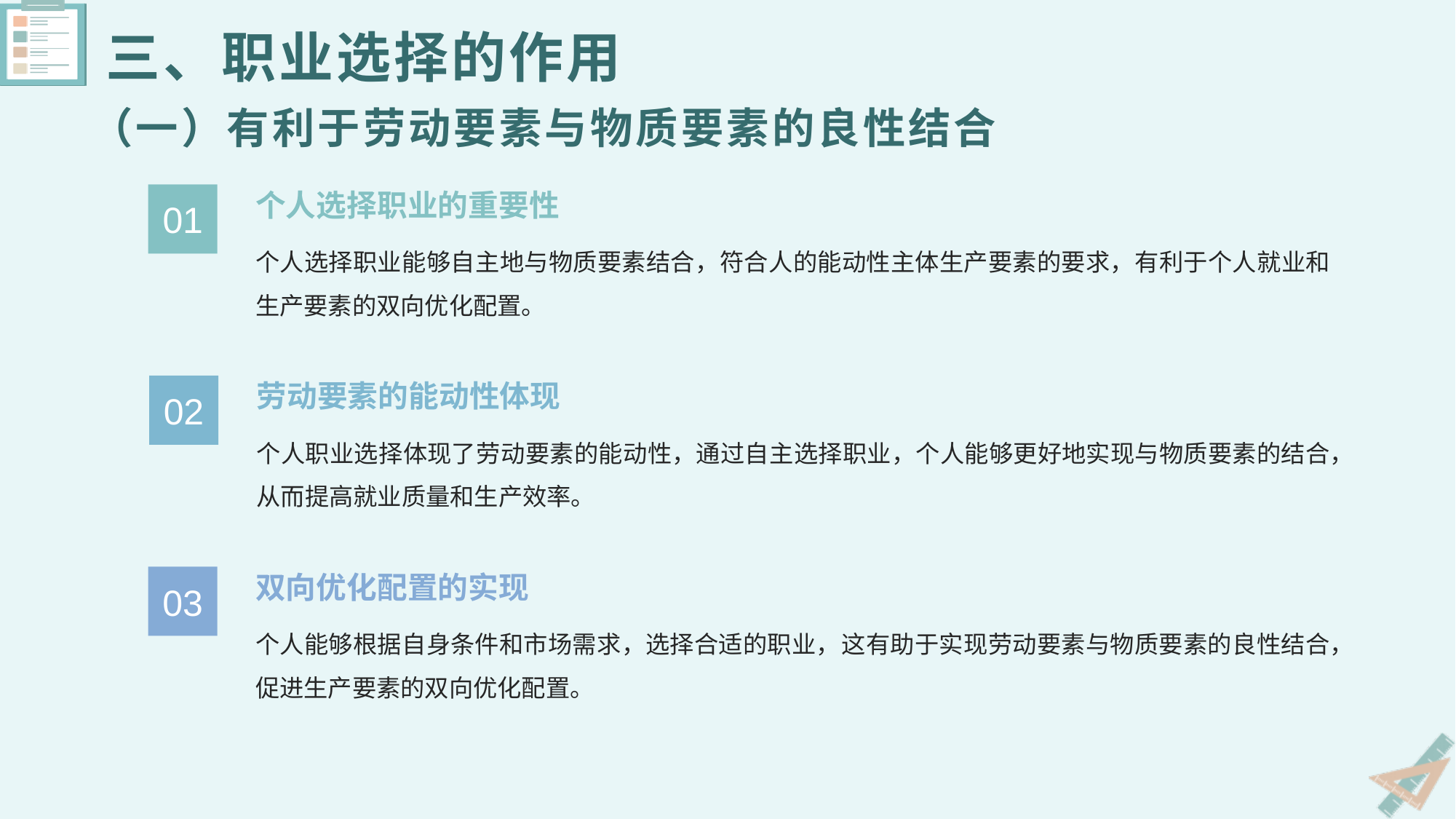

三、职业选择的作用
（一）有利于劳动要素与物质要素的良性结合
个人选择职业的重要性
01
个人选择职业能够自主地与物质要素结合，符合人的能动性主体生产要素的要求，有利于个人就业和生产要素的双向优化配置。
劳动要素的能动性体现
02
个人职业选择体现了劳动要素的能动性，通过自主选择职业，个人能够更好地实现与物质要素的结合，从而提高就业质量和生产效率。
双向优化配置的实现
03
个人能够根据自身条件和市场需求，选择合适的职业，这有助于实现劳动要素与物质要素的良性结合，促进生产要素的双向优化配置。